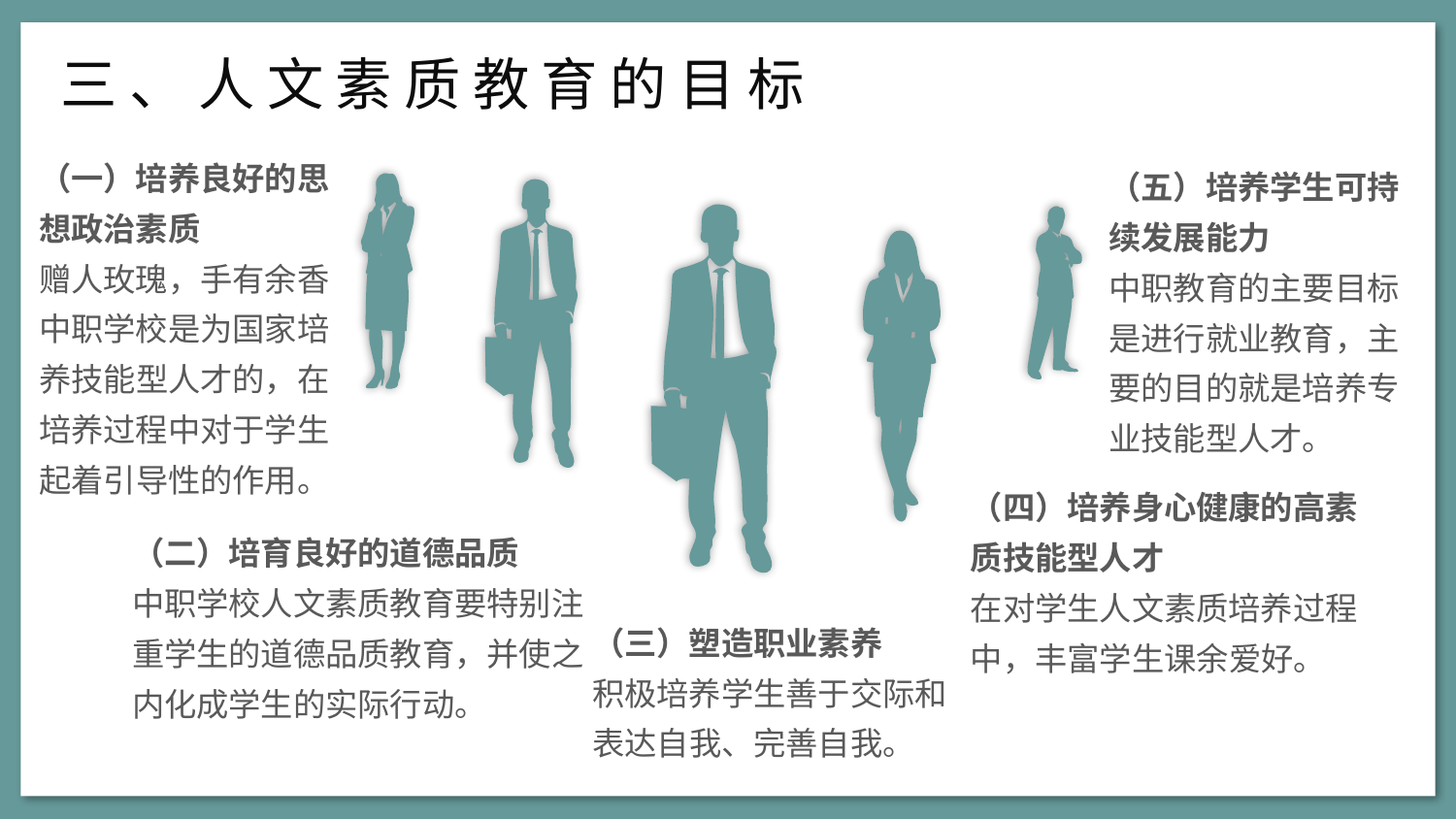

三、人文素质教育的目标
（一）培养良好的思想政治素质
赠人玫瑰，手有余香
中职学校是为国家培养技能型人才的，在培养过程中对于学生起着引导性的作用。
（五）培养学生可持续发展能力
中职教育的主要目标是进行就业教育，主要的目的就是培养专业技能型人才。

（四）培养身心健康的高素质技能型人才
在对学生人文素质培养过程中，丰富学生课余爱好。
（二）培育良好的道德品质
中职学校人文素质教育要特别注重学生的道德品质教育，并使之内化成学生的实际行动。
（三）塑造职业素养
积极培养学生善于交际和表达自我、完善自我。